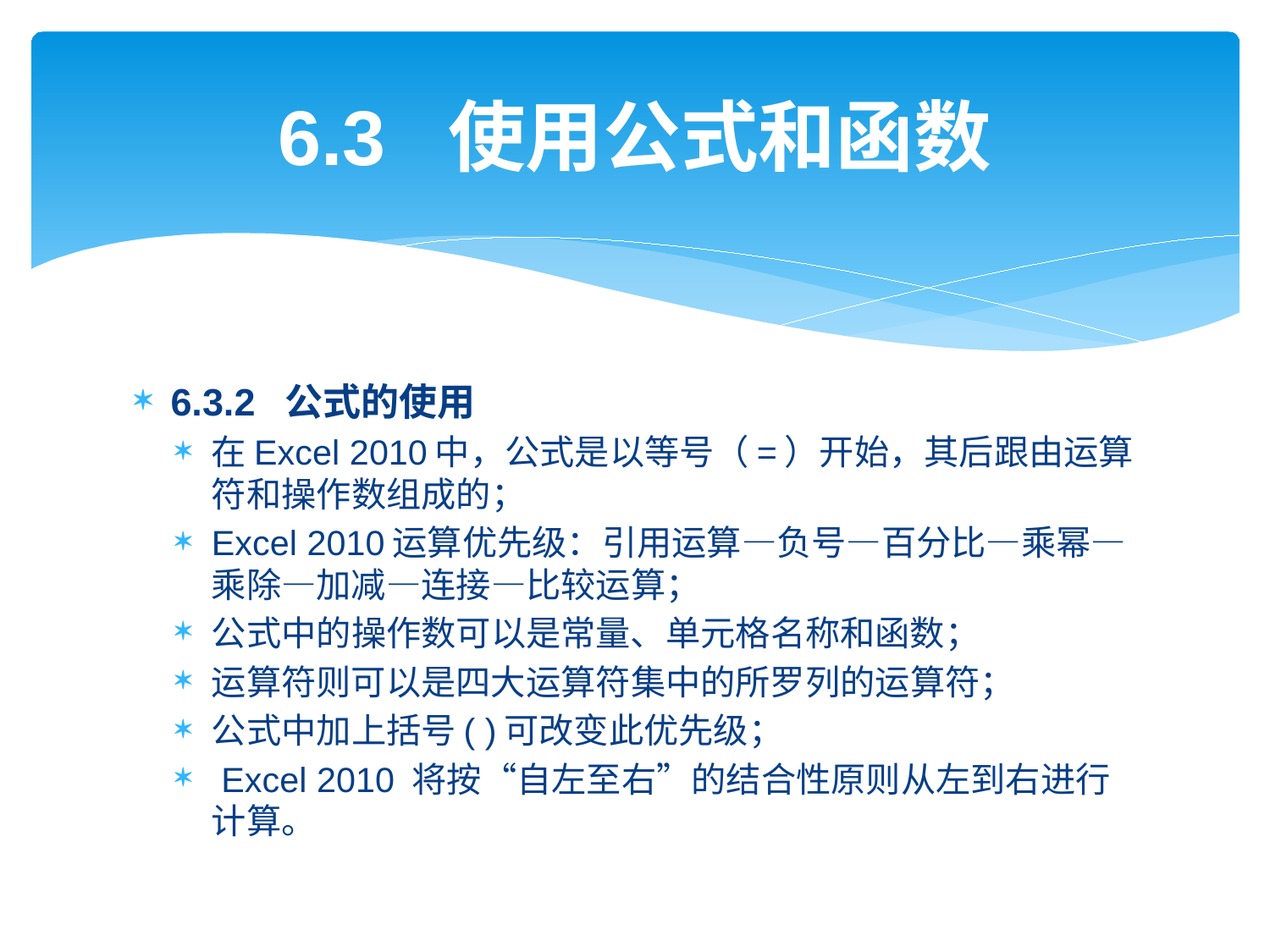

# 6.3  使用公式和函数
6.3.2  公式的使用
在Excel 2010中，公式是以等号（=）开始，其后跟由运算符和操作数组成的；
Excel 2010运算优先级：引用运算—负号—百分比—乘幂—乘除—加减—连接—比较运算；
公式中的操作数可以是常量、单元格名称和函数；
运算符则可以是四大运算符集中的所罗列的运算符；
公式中加上括号( )可改变此优先级；
 Excel 2010 将按“自左至右”的结合性原则从左到右进行计算。